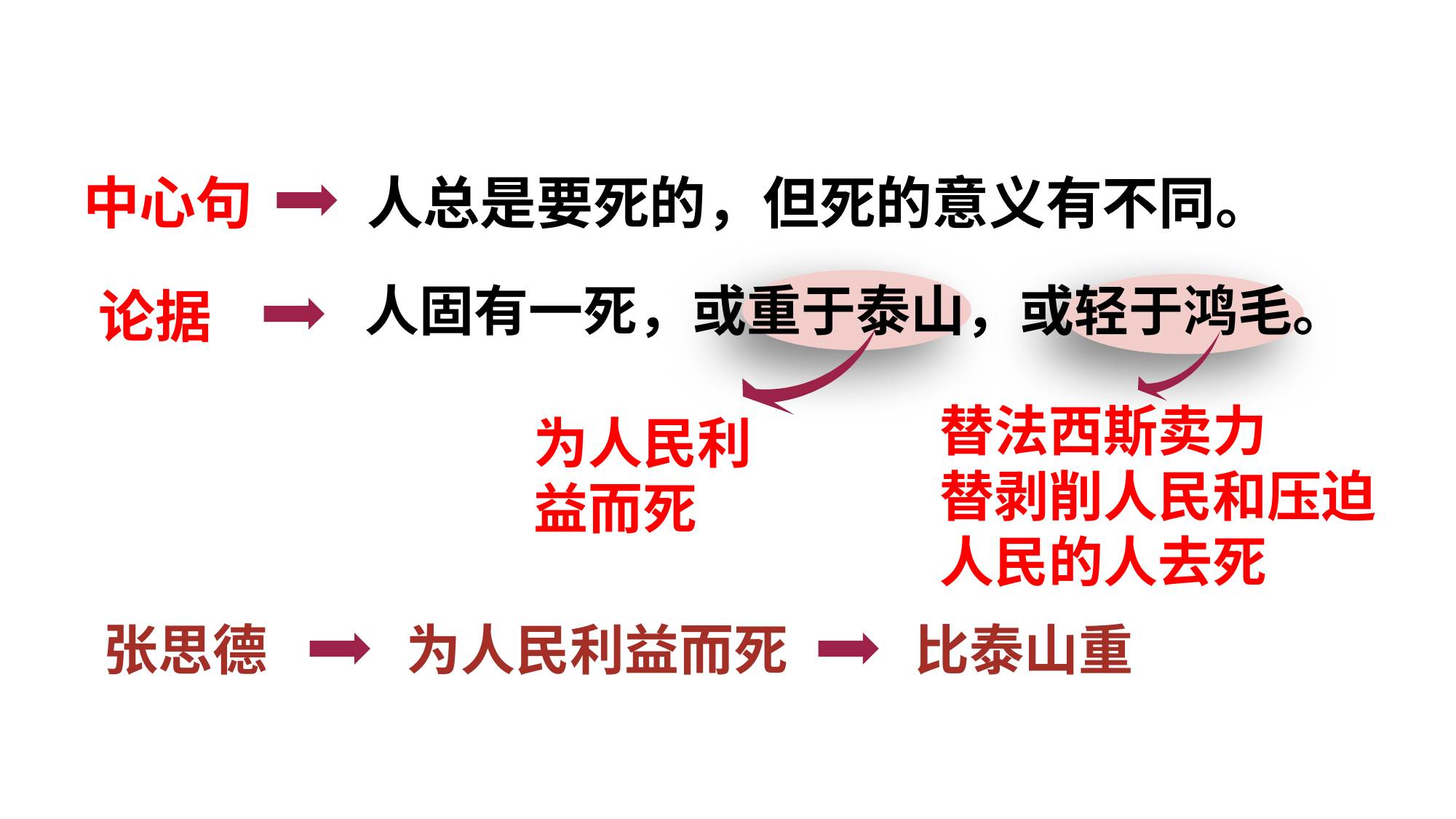

中心句
人总是要死的，但死的意义有不同。

人固有一死，或重于泰山，或轻于鸿毛。

论据

替法西斯卖力
替剥削人民和压迫人民的人去死
为人民利益而死
张思德
比泰山重
为人民利益而死